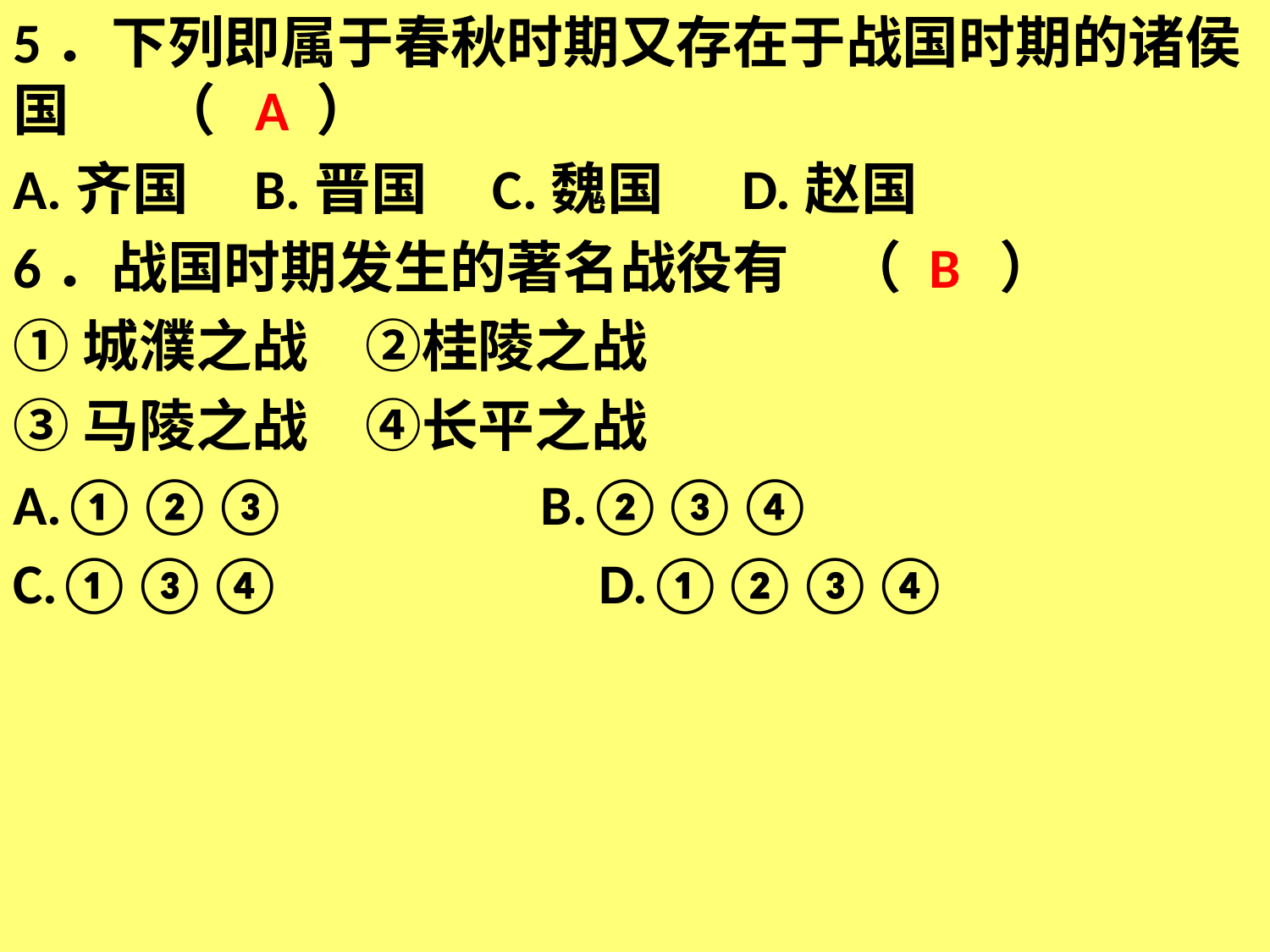

5．下列即属于春秋时期又存在于战国时期的诸侯国       （  A ）
A.齐国    B.晋国    C.魏国     D.赵国
6．战国时期发生的著名战役有　（ B  ）
①城濮之战　②桂陵之战
③马陵之战　④长平之战
A.①②③　　　　B.②③④
C.①③④　　	     D.①②③④